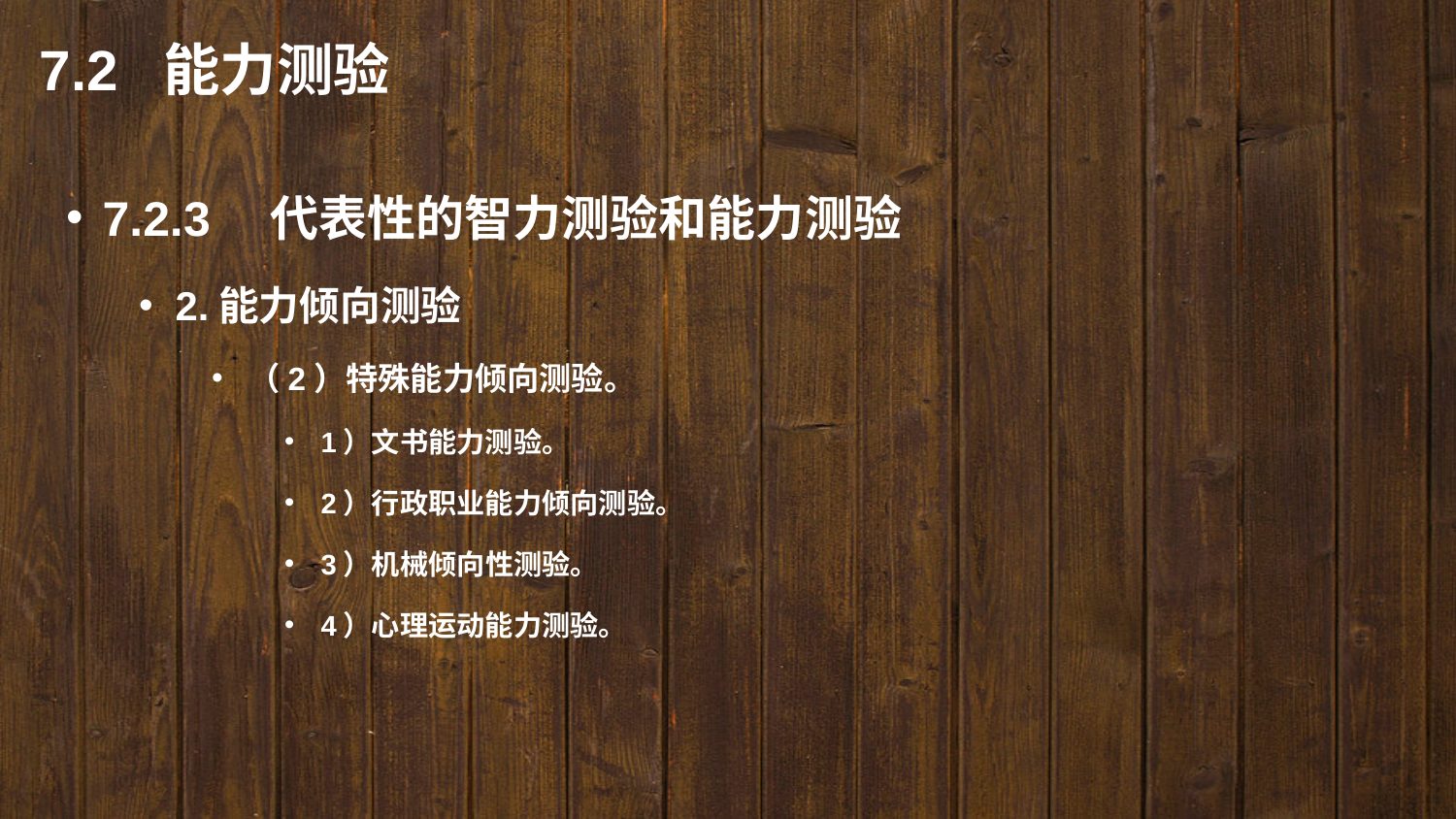

7.2  能力测验
7.2.3　代表性的智力测验和能力测验
2.能力倾向测验
（2）特殊能力倾向测验。
1）文书能力测验。
2）行政职业能力倾向测验。
3）机械倾向性测验。
4）心理运动能力测验。